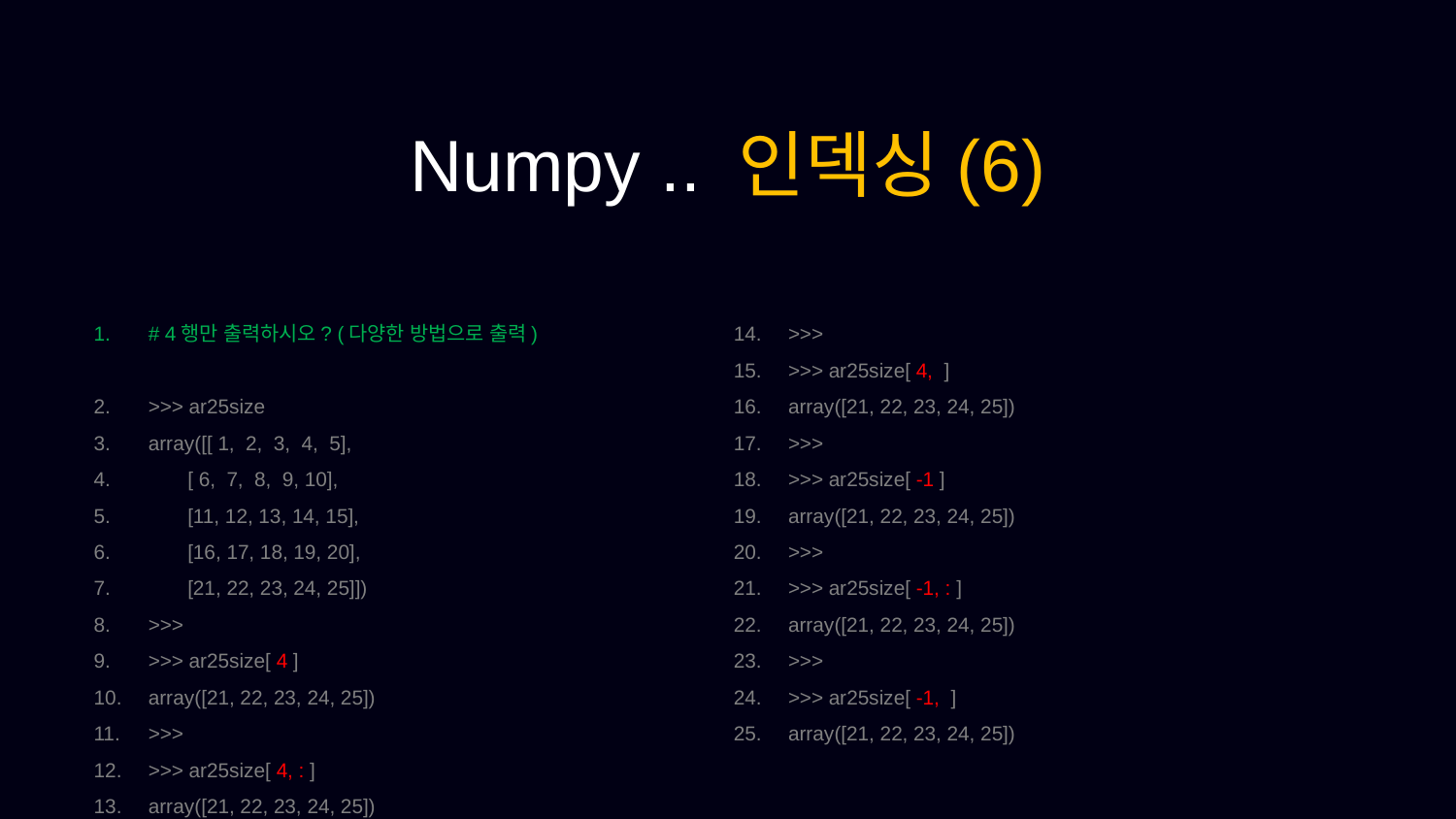

Numpy .. 인덱싱(6)
# 4행만 출력하시오? (다양한 방법으로 출력)

>>> ar25size
array([[ 1,  2,  3,  4,  5],
       [ 6,  7,  8,  9, 10],
       [11, 12, 13, 14, 15],
       [16, 17, 18, 19, 20],
       [21, 22, 23, 24, 25]])
>>>
>>> ar25size[ 4 ]
array([21, 22, 23, 24, 25])
>>>
>>> ar25size[ 4, : ]
array([21, 22, 23, 24, 25])
>>>
>>> ar25size[ 4,  ]
array([21, 22, 23, 24, 25])
>>>
>>> ar25size[ -1 ]
array([21, 22, 23, 24, 25])
>>>
>>> ar25size[ -1, : ]
array([21, 22, 23, 24, 25])
>>>
>>> ar25size[ -1,  ]
array([21, 22, 23, 24, 25])